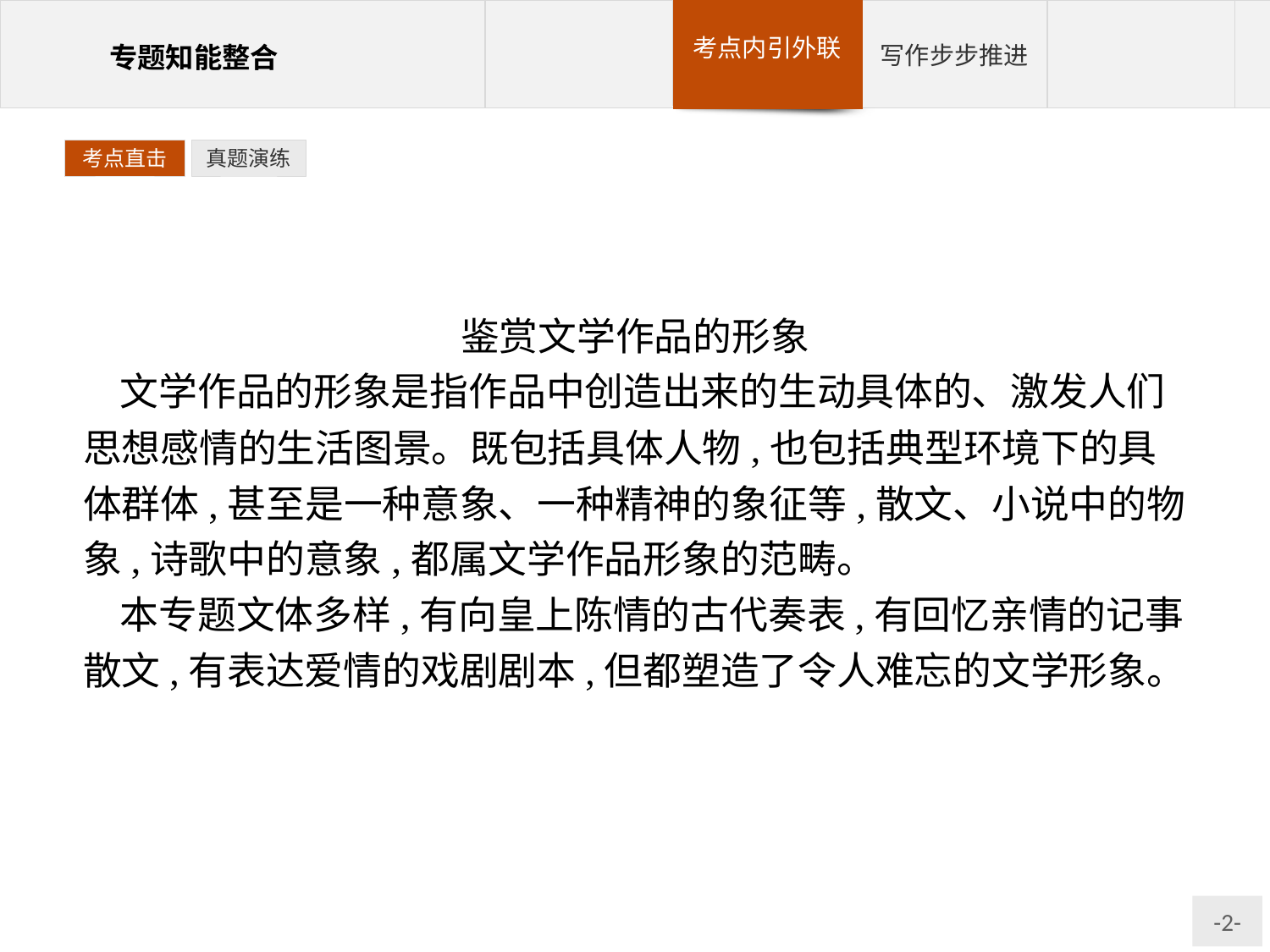

考点直击
真题演练
鉴赏文学作品的形象
文学作品的形象是指作品中创造出来的生动具体的、激发人们思想感情的生活图景。既包括具体人物,也包括典型环境下的具体群体,甚至是一种意象、一种精神的象征等,散文、小说中的物象,诗歌中的意象,都属文学作品形象的范畴。
本专题文体多样,有向皇上陈情的古代奏表,有回忆亲情的记事散文,有表达爱情的戏剧剧本,但都塑造了令人难忘的文学形象。